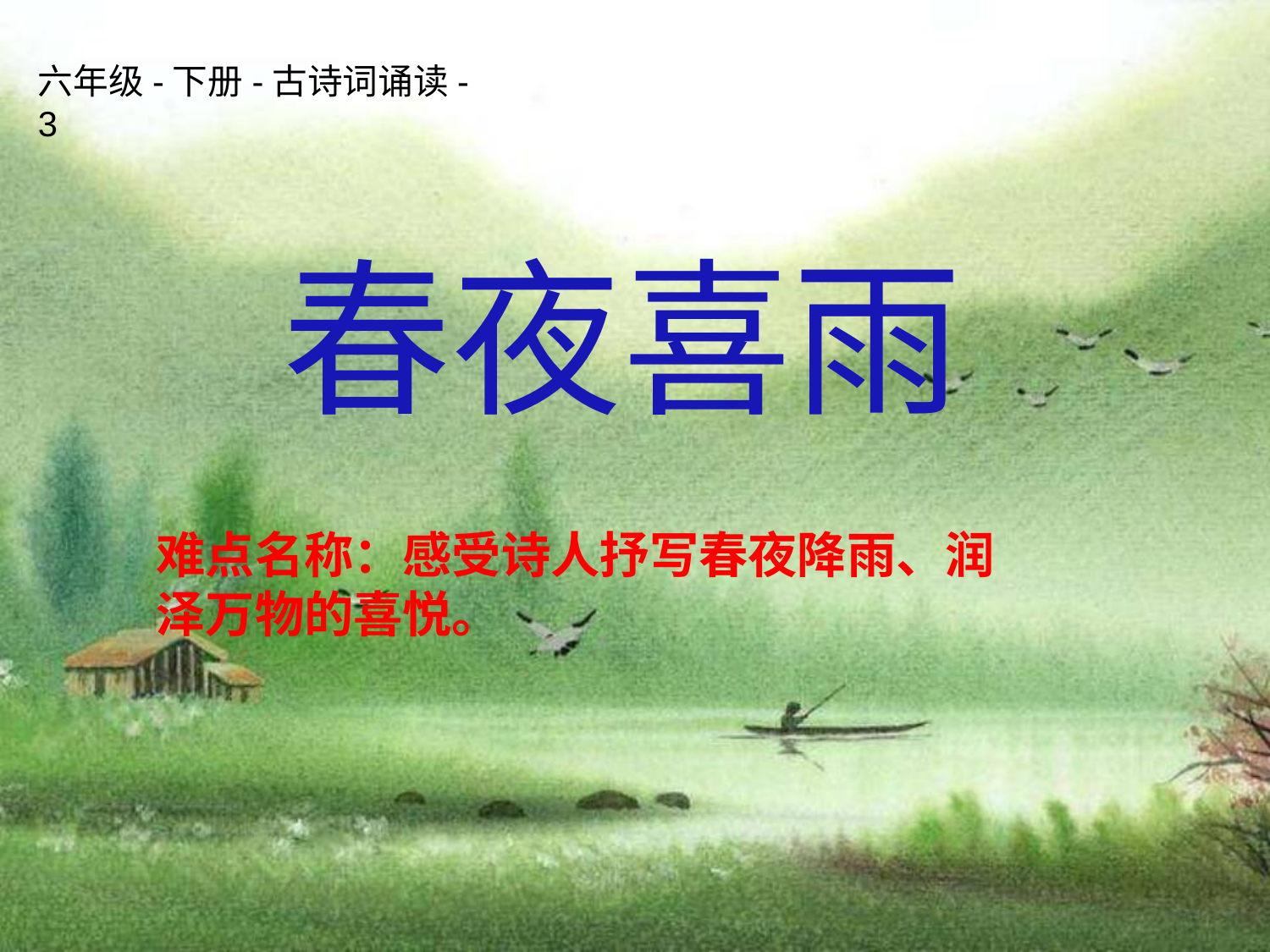

六年级-下册-古诗词诵读- 3
春夜喜雨
难点名称：感受诗人抒写春夜降雨、润泽万物的喜悦。